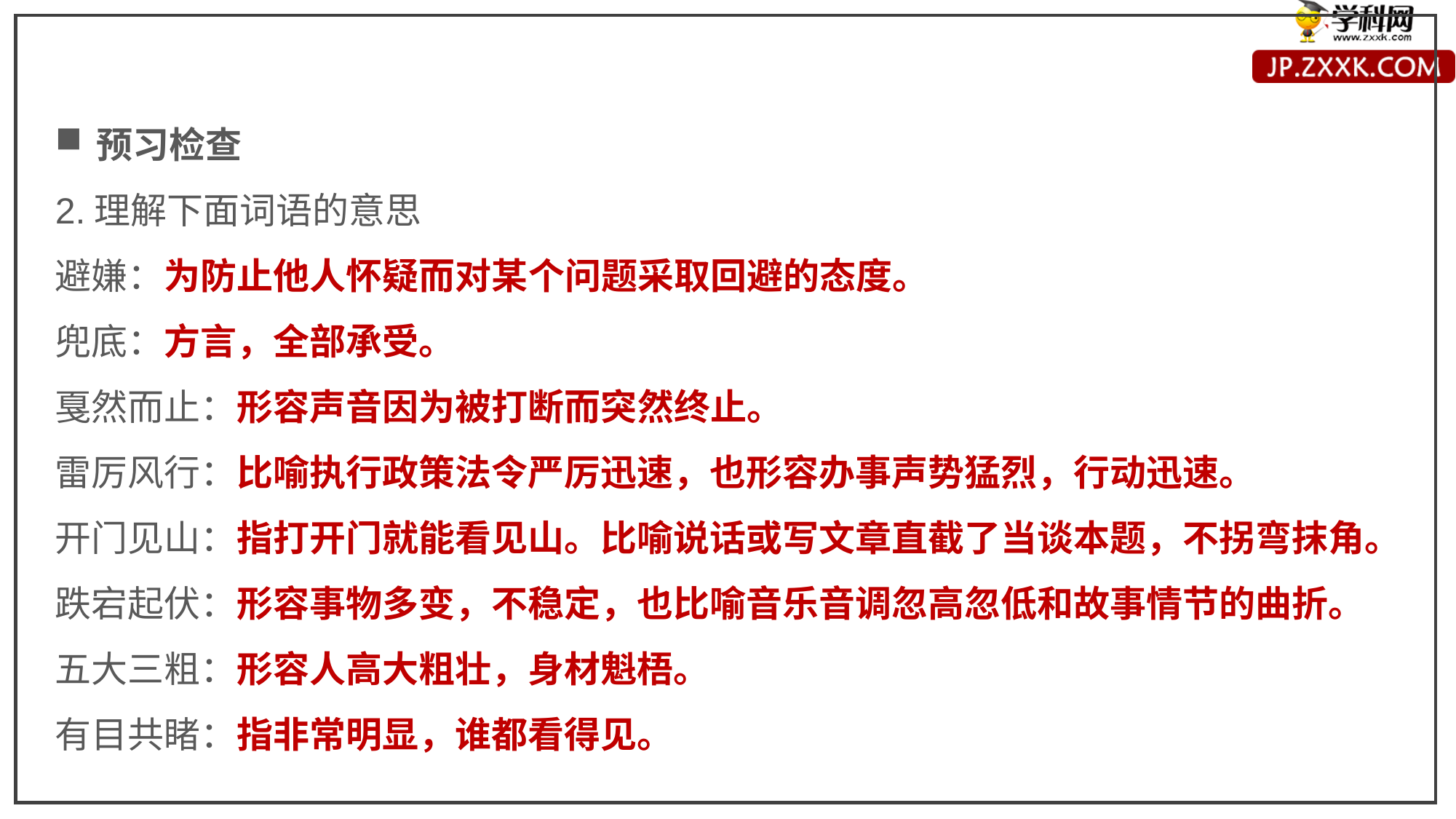

预习检查
2.理解下面词语的意思
避嫌：为防止他人怀疑而对某个问题采取回避的态度。
兜底：方言，全部承受。
戛然而止：形容声音因为被打断而突然终止。
雷厉风行：比喻执行政策法令严厉迅速，也形容办事声势猛烈，行动迅速。
开门见山：指打开门就能看见山。比喻说话或写文章直截了当谈本题，不拐弯抹角。
跌宕起伏：形容事物多变，不稳定，也比喻音乐音调忽高忽低和故事情节的曲折。
五大三粗：形容人高大粗壮，身材魁梧。
有目共睹：指非常明显，谁都看得见。